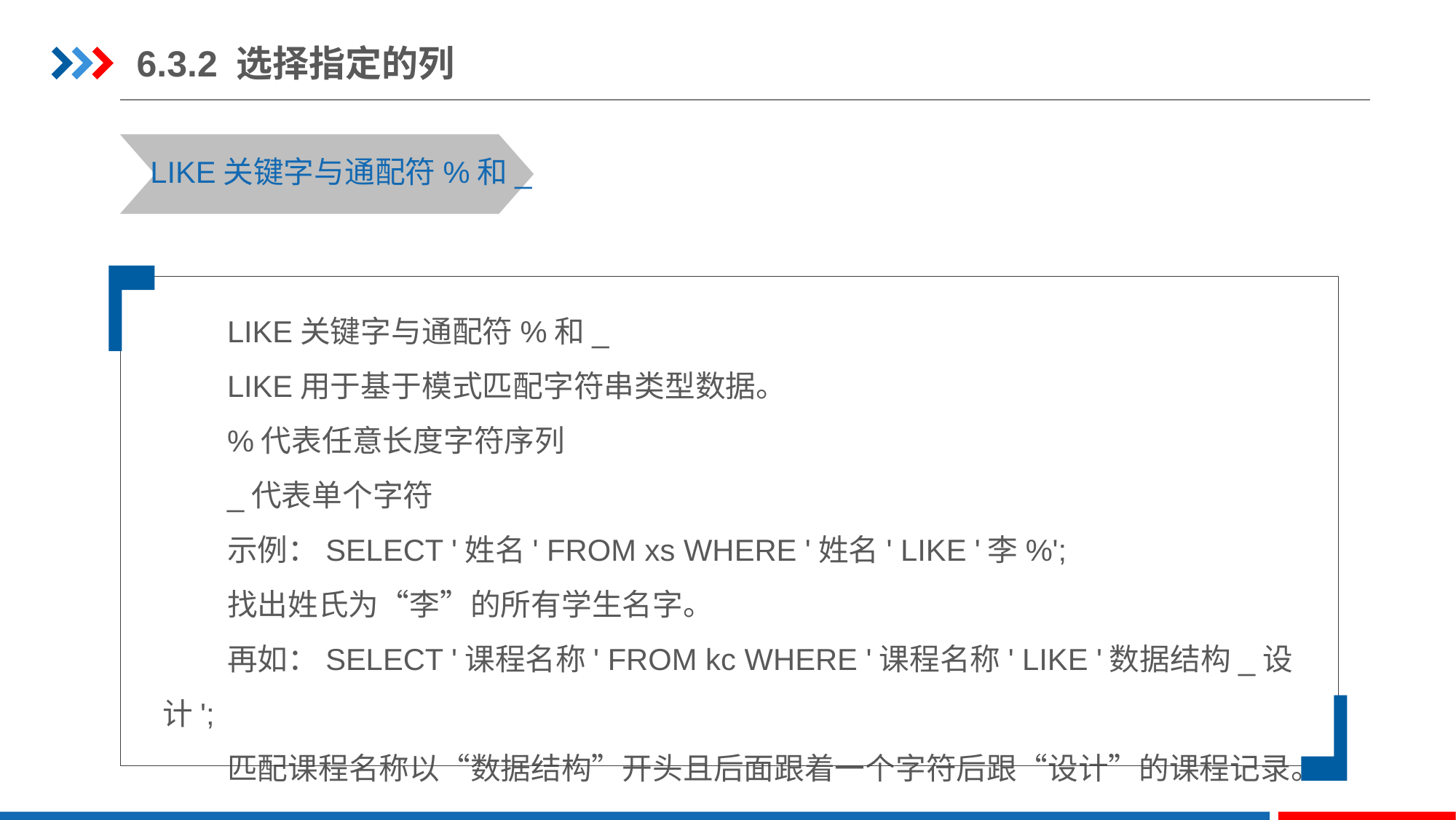

6.3.2 选择指定的列

LIKE关键字与通配符%和_

LIKE关键字与通配符%和_
LIKE用于基于模式匹配字符串类型数据。
%代表任意长度字符序列
_代表单个字符
示例：SELECT '姓名' FROM xs WHERE '姓名' LIKE '李%';
找出姓氏为“李”的所有学生名字。
再如：SELECT '课程名称' FROM kc WHERE '课程名称' LIKE '数据结构_设计';
匹配课程名称以“数据结构”开头且后面跟着一个字符后跟“设计”的课程记录。